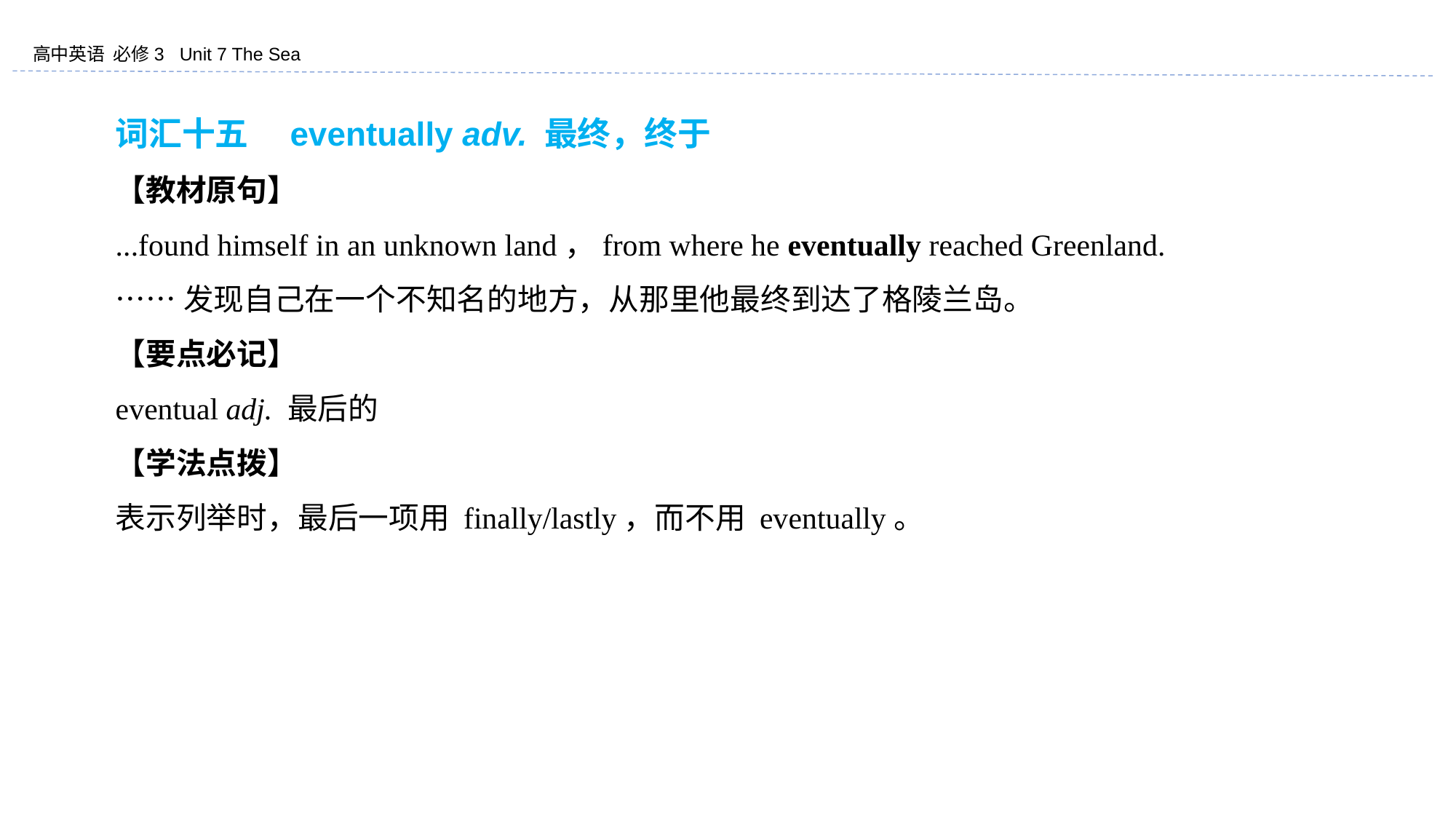

词汇十五　eventually adv. 最终，终于
【教材原句】
...found himself in an unknown land，from where he eventually reached Greenland.
……发现自己在一个不知名的地方，从那里他最终到达了格陵兰岛。
【要点必记】
eventual adj. 最后的
【学法点拨】
表示列举时，最后一项用 finally/lastly，而不用 eventually。